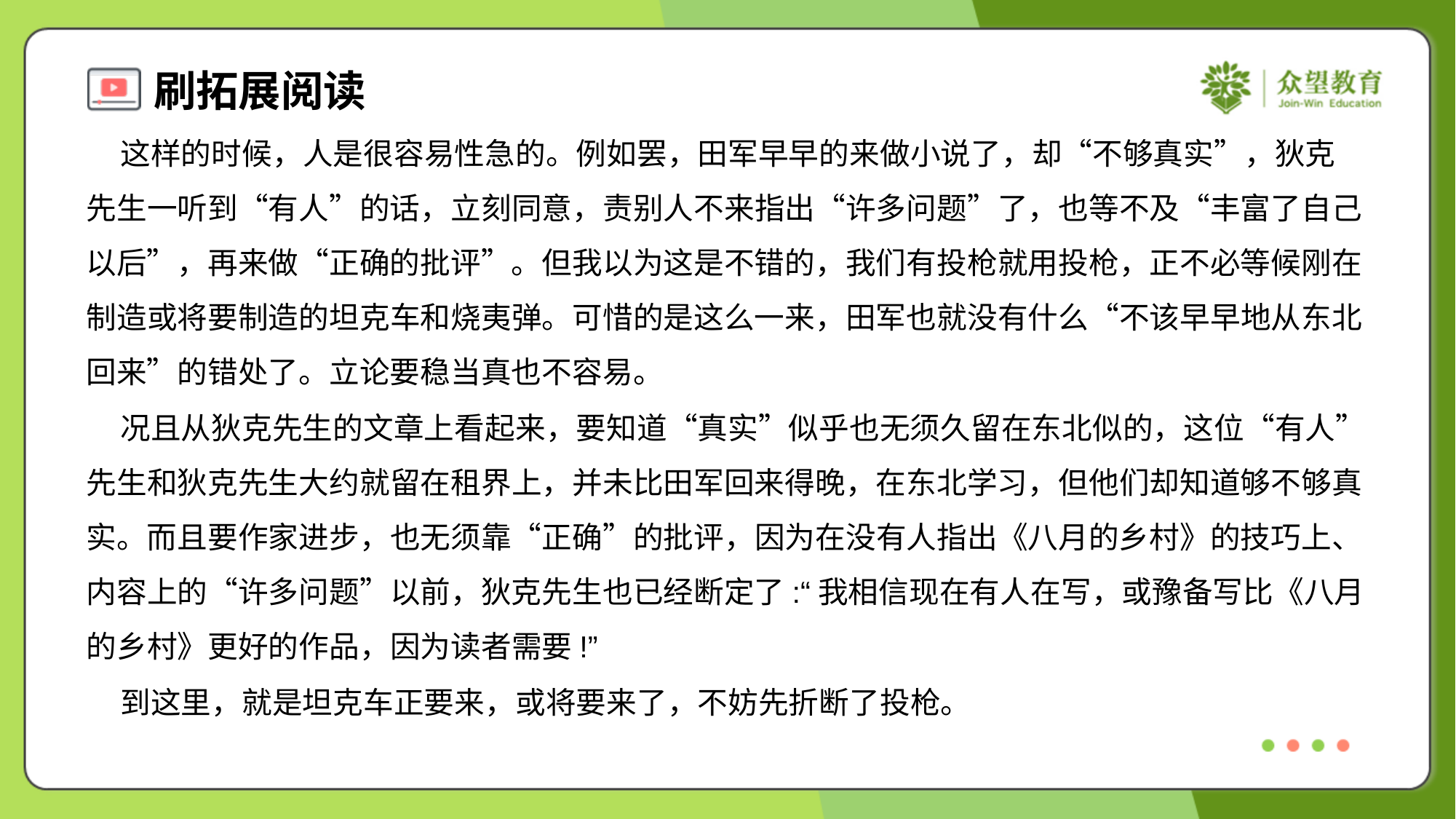

这样的时候，人是很容易性急的。例如罢，田军早早的来做小说了，却“不够真实”，狄克
先生一听到“有人”的话，立刻同意，责别人不来指出“许多问题”了，也等不及“丰富了自己
以后”，再来做“正确的批评”。但我以为这是不错的，我们有投枪就用投枪，正不必等候刚在
制造或将要制造的坦克车和烧夷弹。可惜的是这么一来，田军也就没有什么“不该早早地从东北
回来”的错处了。立论要稳当真也不容易。
    况且从狄克先生的文章上看起来，要知道“真实”似乎也无须久留在东北似的，这位“有人”
先生和狄克先生大约就留在租界上，并未比田军回来得晚，在东北学习，但他们却知道够不够真
实。而且要作家进步，也无须靠“正确”的批评，因为在没有人指出《八月的乡村》的技巧上、
内容上的“许多问题”以前，狄克先生也已经断定了:“我相信现在有人在写，或豫备写比《八月
的乡村》更好的作品，因为读者需要!”
    到这里，就是坦克车正要来，或将要来了，不妨先折断了投枪。